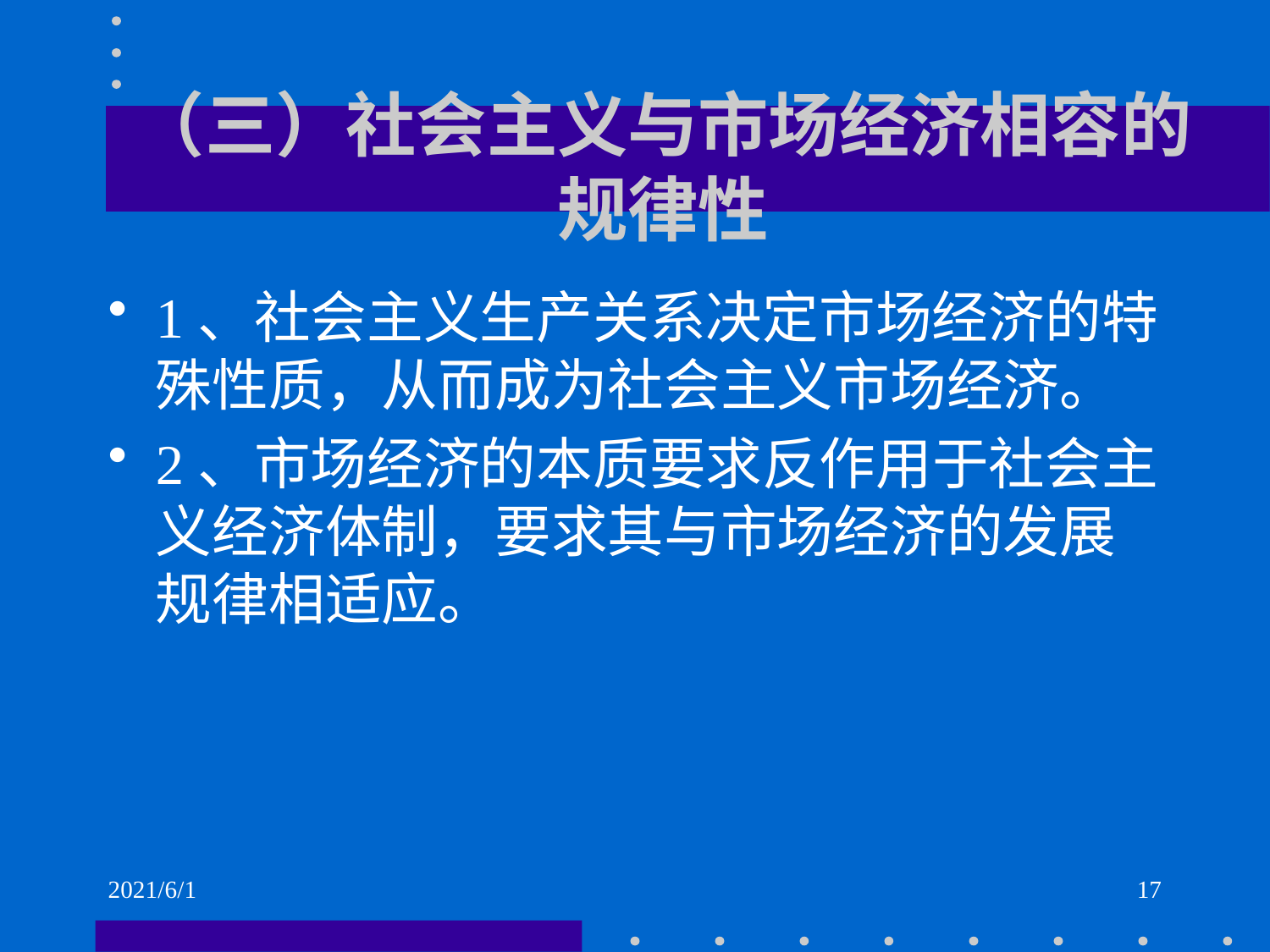

# （三）社会主义与市场经济相容的规律性
1、社会主义生产关系决定市场经济的特殊性质，从而成为社会主义市场经济。
2、市场经济的本质要求反作用于社会主义经济体制，要求其与市场经济的发展规律相适应。
2021/6/1
17